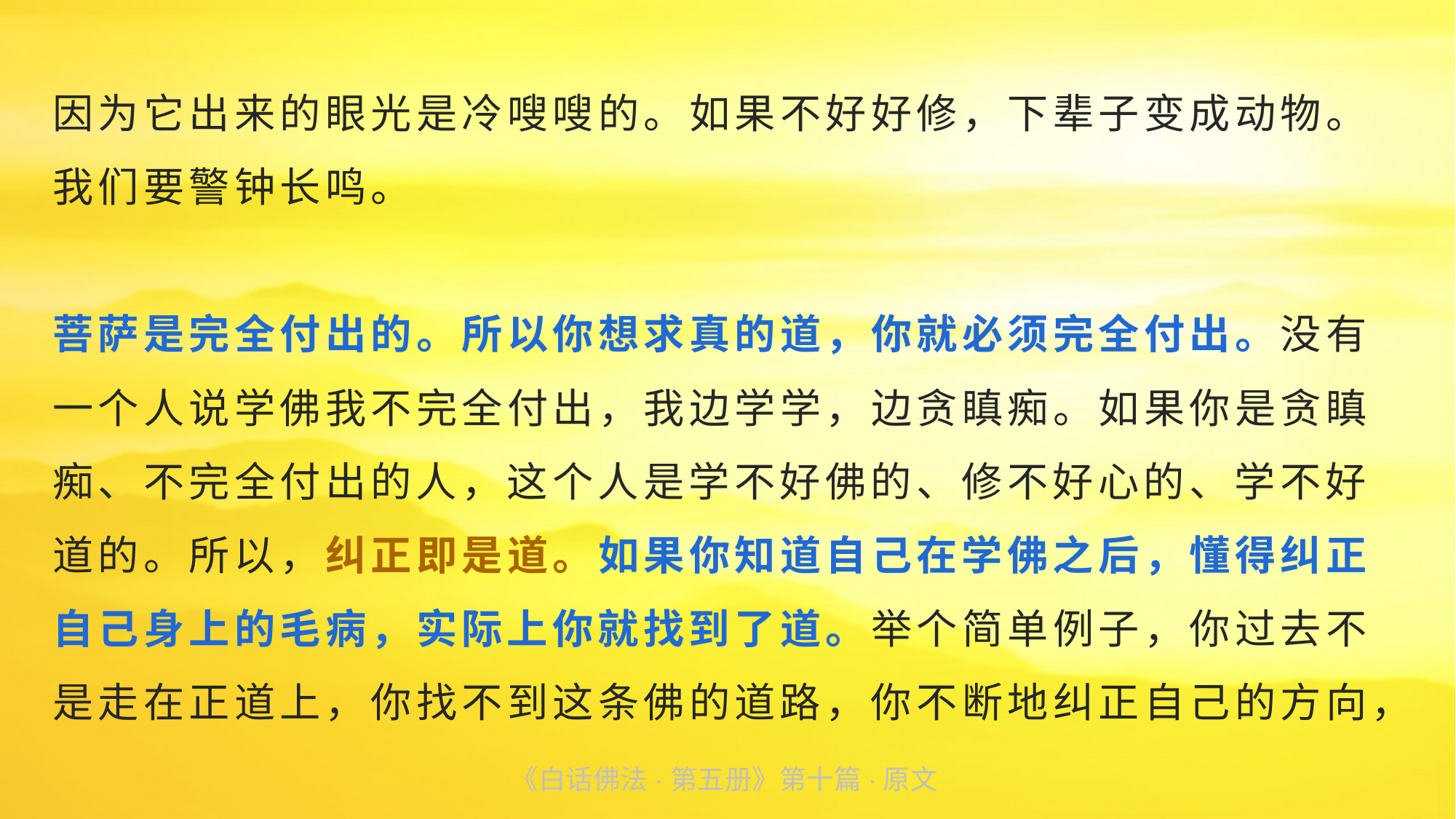

因为它出来的眼光是冷嗖嗖的。如果不好好修，下辈子变成动物。
我们要警钟长鸣。

菩萨是完全付出的。所以你想求真的道，你就必须完全付出。没有一个人说学佛我不完全付出，我边学学，边贪瞋痴。如果你是贪瞋痴、不完全付出的人，这个人是学不好佛的、修不好心的、学不好道的。所以，纠正即是道。如果你知道自己在学佛之后，懂得纠正自己身上的毛病，实际上你就找到了道。举个简单例子，你过去不是走在正道上，你找不到这条佛的道路，你不断地纠正自己的方向，
《白话佛法·第五册》第十篇·原文